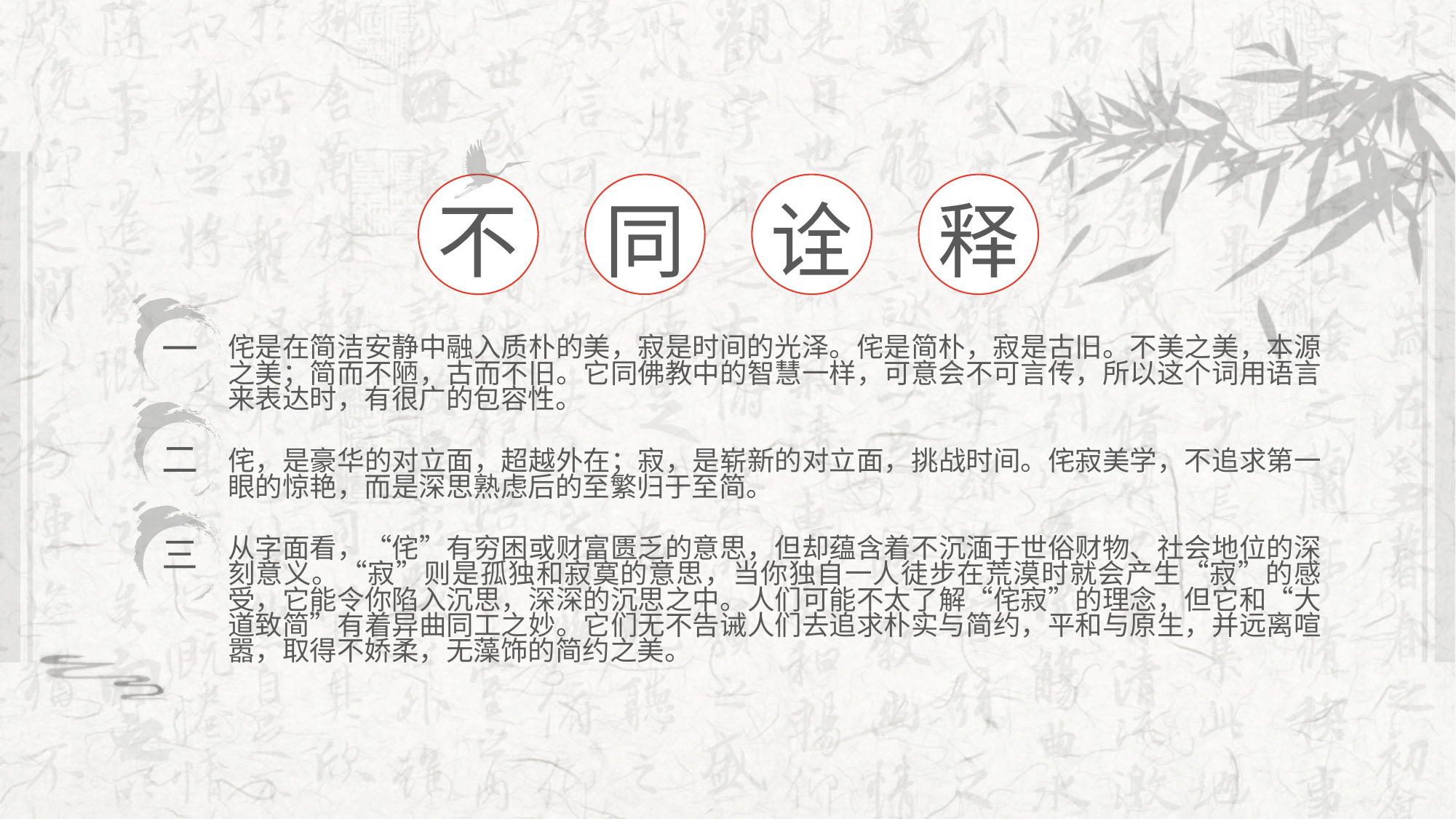

不
同
诠
释

一
侘是在简洁安静中融入质朴的美，寂是时间的光泽。侘是简朴，寂是古旧。不美之美，本源之美；简而不陋，古而不旧。它同佛教中的智慧一样，可意会不可言传，所以这个词用语言来表达时，有很广的包容性。

二
侘，是豪华的对立面，超越外在；寂，是崭新的对立面，挑战时间。侘寂美学，不追求第一眼的惊艳，而是深思熟虑后的至繁归于至简。

三
从字面看，“侘”有穷困或财富匮乏的意思，但却蕴含着不沉湎于世俗财物、社会地位的深刻意义。“寂”则是孤独和寂寞的意思，当你独自一人徒步在荒漠时就会产生“寂”的感受，它能令你陷入沉思，深深的沉思之中。人们可能不太了解“侘寂”的理念，但它和“大道致简”有着异曲同工之妙。它们无不告诫人们去追求朴实与简约，平和与原生，并远离喧嚣，取得不娇柔，无藻饰的简约之美。